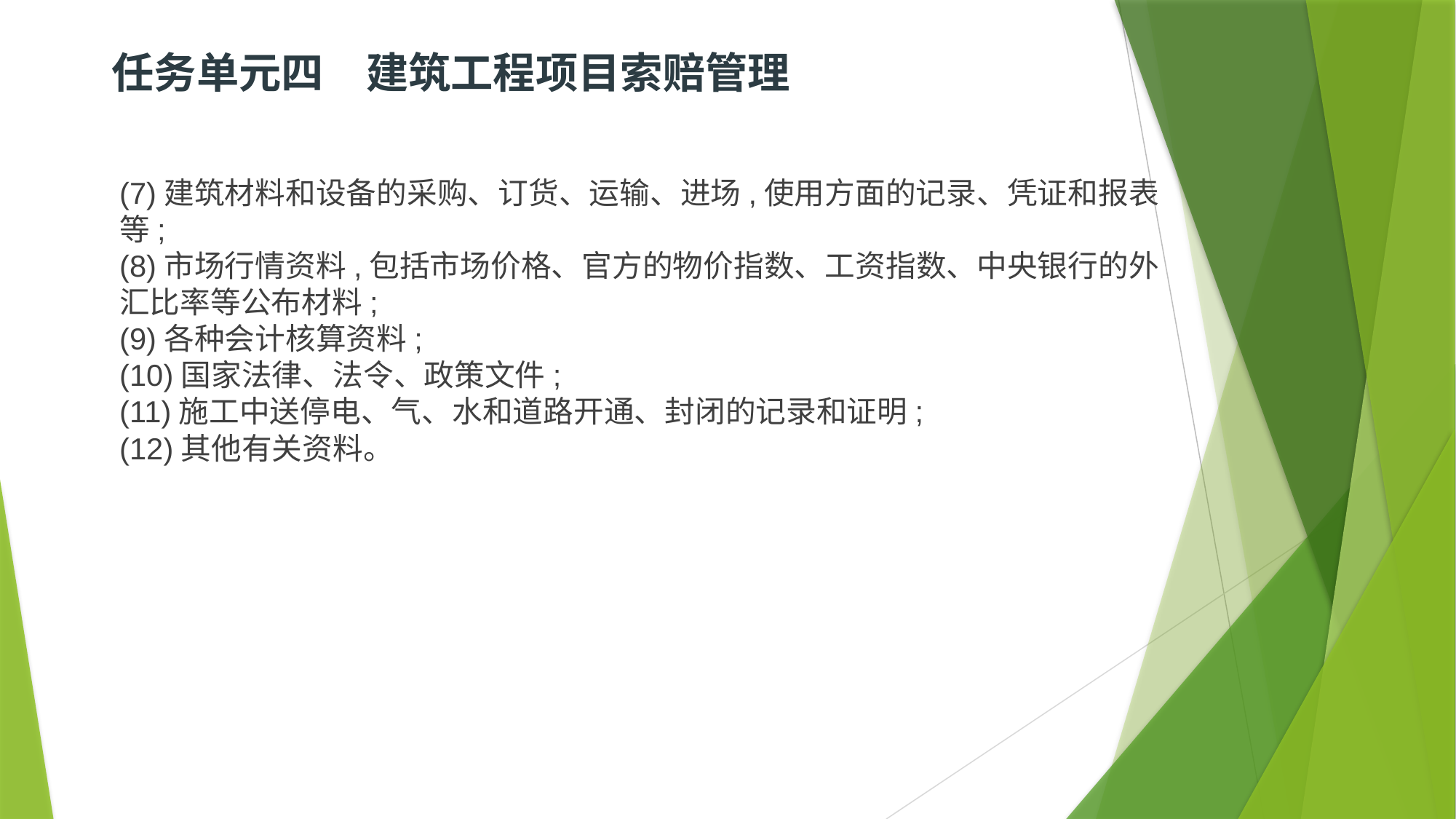

# 任务单元四　建筑工程项目索赔管理
(7)建筑材料和设备的采购、订货、运输、进场,使用方面的记录、凭证和报表等;
(8)市场行情资料,包括市场价格、官方的物价指数、工资指数、中央银行的外汇比率等公布材料;
(9)各种会计核算资料;
(10)国家法律、法令、政策文件;
(11)施工中送停电、气、水和道路开通、封闭的记录和证明;
(12)其他有关资料。